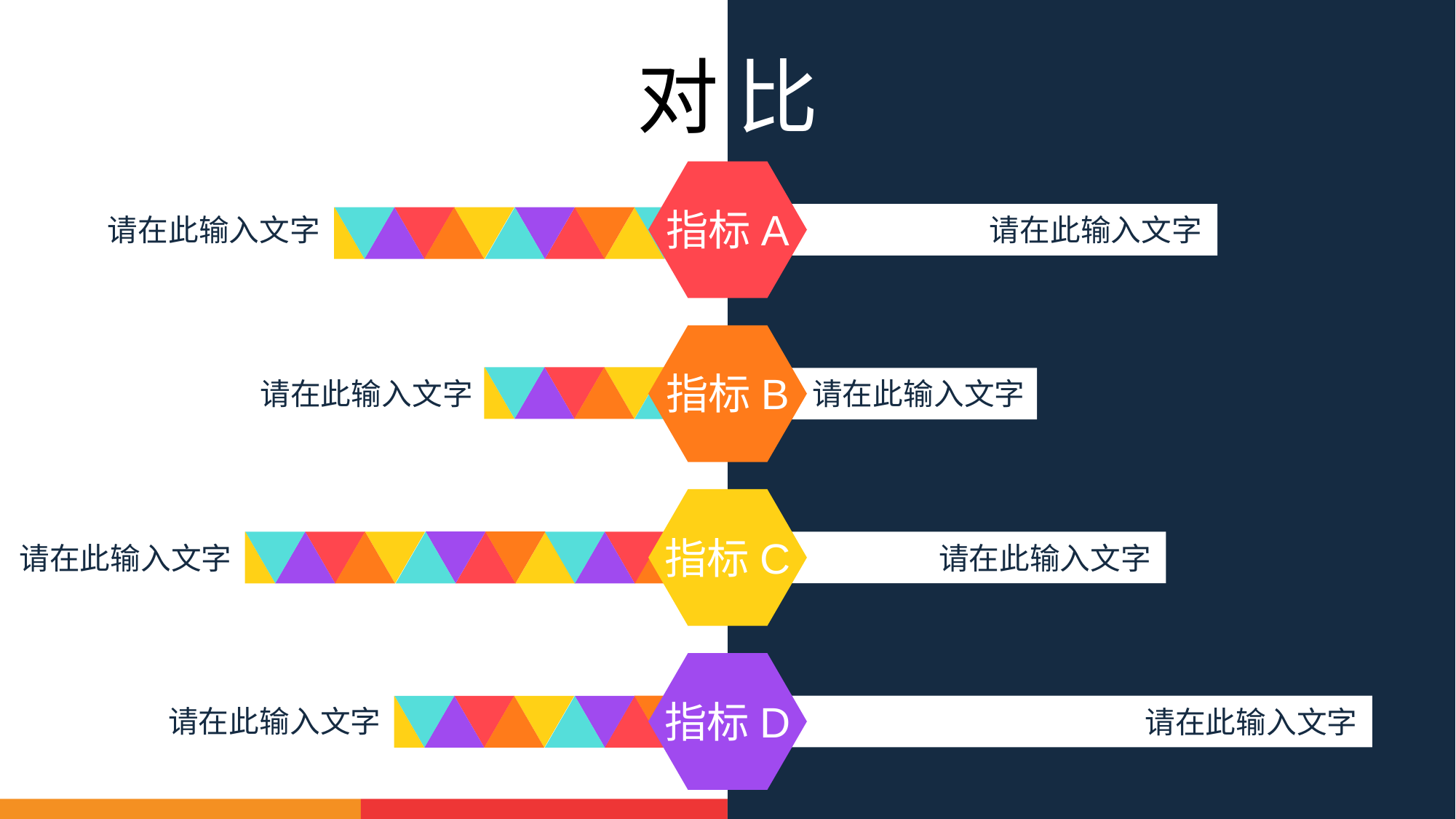

对 比

指标A

请在此输入文字

请在此输入文字

指标B

请在此输入文字

请在此输入文字

指标C

请在此输入文字

请在此输入文字

指标D

请在此输入文字

请在此输入文字